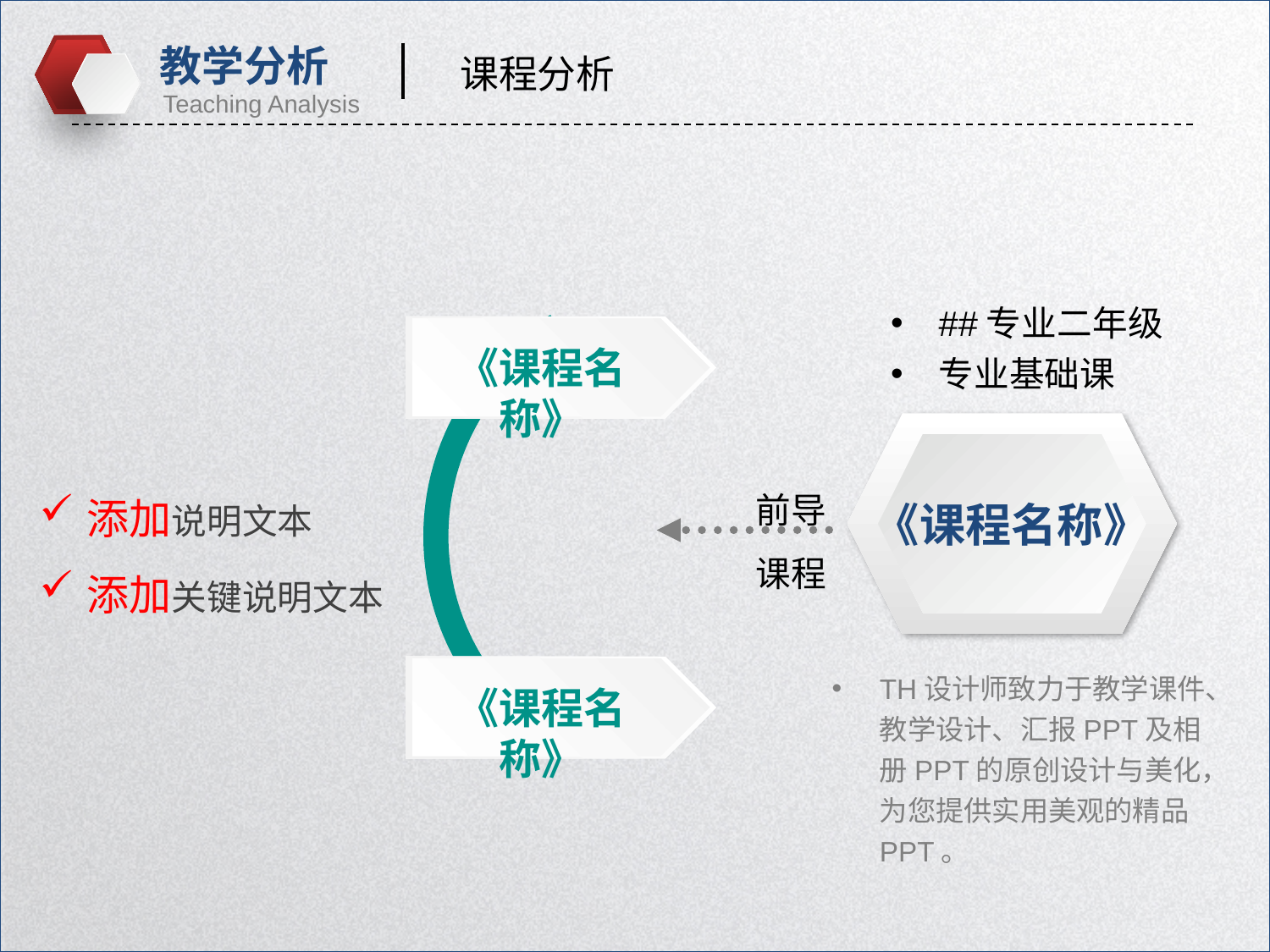

课程分析
##专业二年级
专业基础课

《课程名称》

《课程名称》
前导
课程
添加说明文本
添加关键说明文本

《课程名称》
TH设计师致力于教学课件、教学设计、汇报PPT及相册PPT的原创设计与美化，为您提供实用美观的精品PPT。